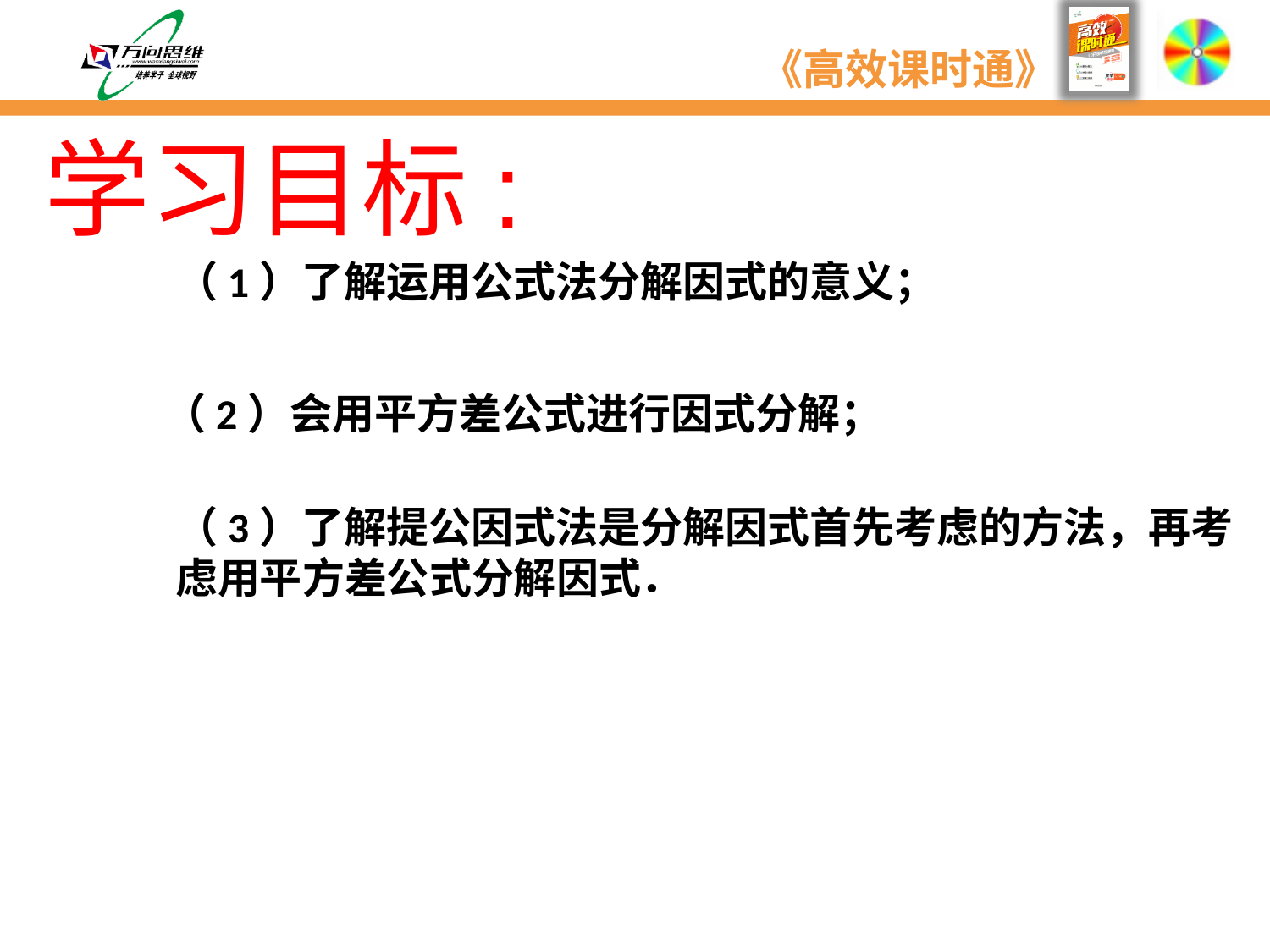

学习目标:
（1）了解运用公式法分解因式的意义；
 （2）会用平方差公式进行因式分解；

（3）了解提公因式法是分解因式首先考虑的方法，再考
虑用平方差公式分解因式．